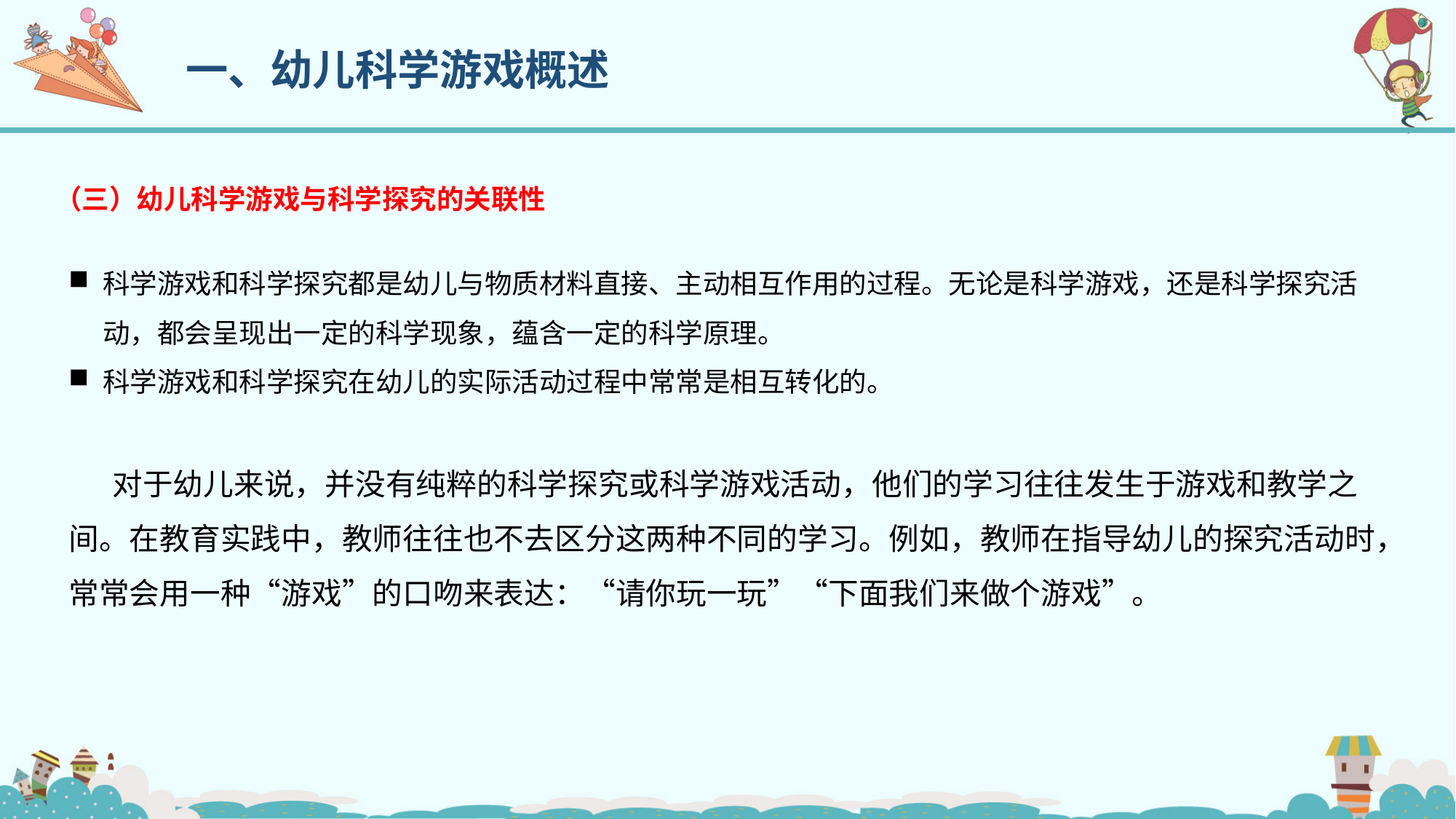

一、幼儿科学游戏概述

（三）幼儿科学游戏与科学探究的关联性
科学游戏和科学探究都是幼儿与物质材料直接、主动相互作用的过程。无论是科学游戏，还是科学探究活动，都会呈现出一定的科学现象，蕴含一定的科学原理。
科学游戏和科学探究在幼儿的实际活动过程中常常是相互转化的。

      对于幼儿来说，并没有纯粹的科学探究或科学游戏活动，他们的学习往往发生于游戏和教学之间。在教育实践中，教师往往也不去区分这两种不同的学习。例如，教师在指导幼儿的探究活动时，常常会用一种“游戏”的口吻来表达：“请你玩一玩”“下面我们来做个游戏”。